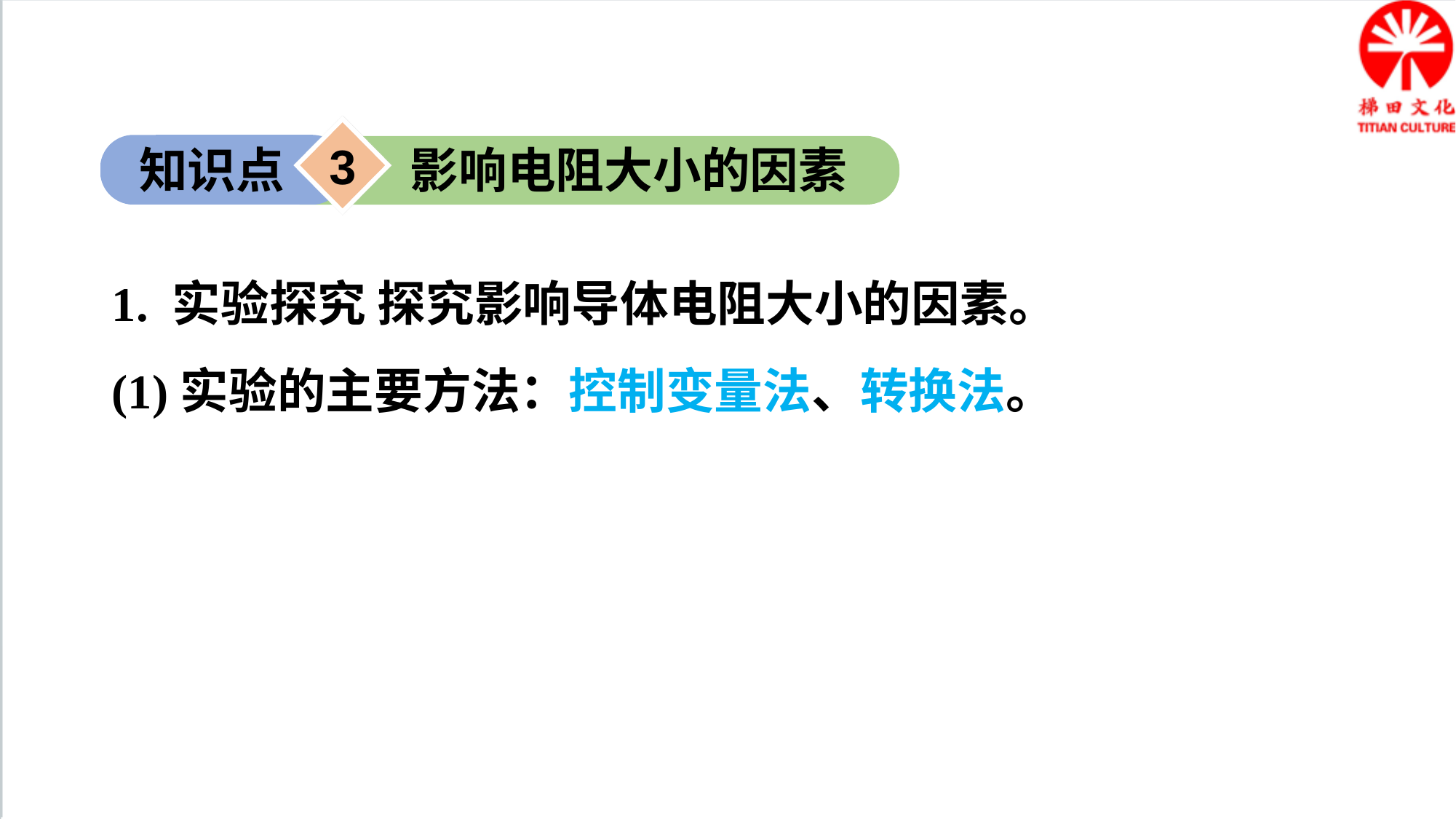

3
知识点
影响电阻大小的因素

1. 实验探究 探究影响导体电阻大小的因素。
(1)实验的主要方法：控制变量法、转换法。